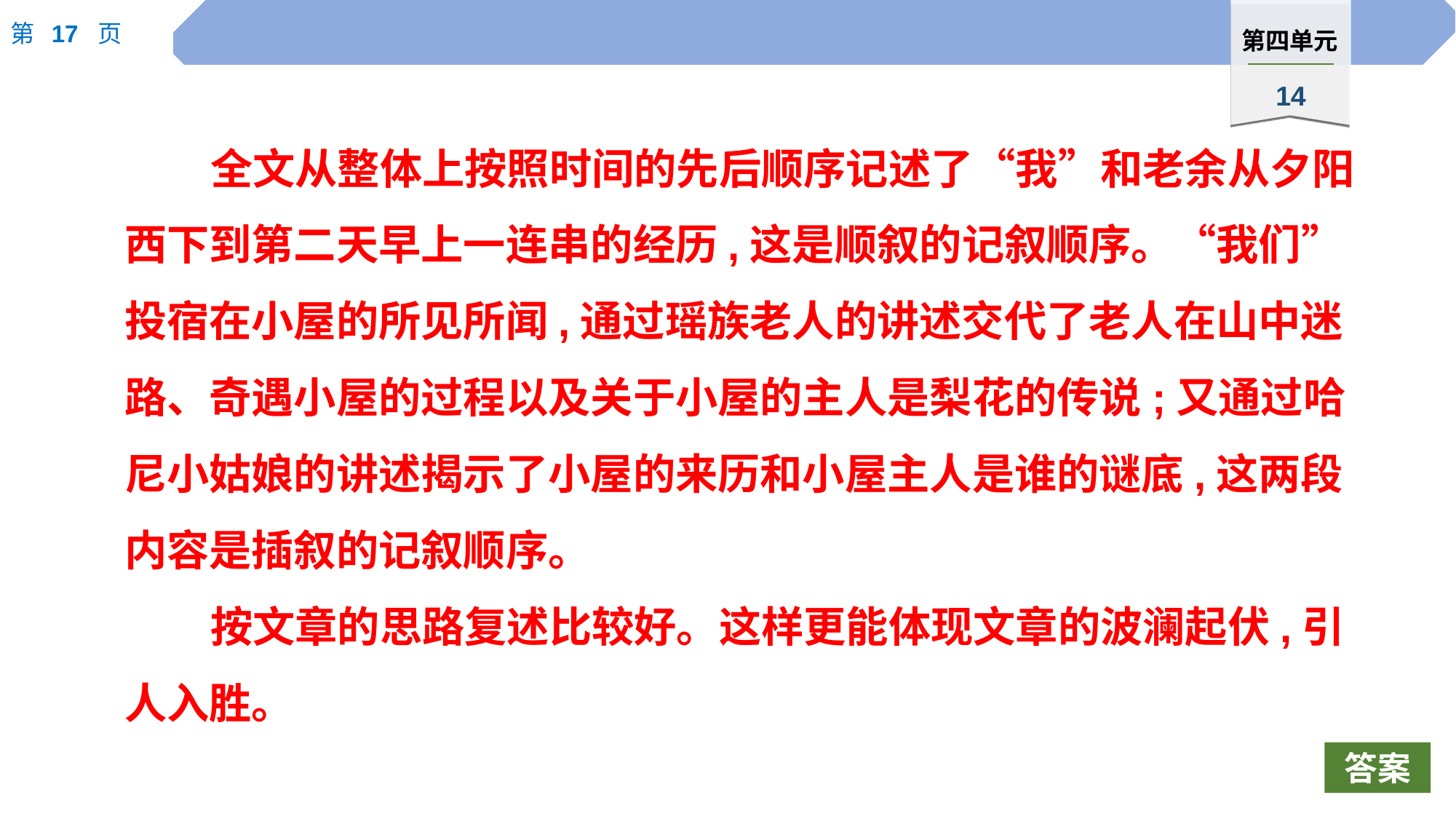

全文从整体上按照时间的先后顺序记述了“我”和老余从夕阳西下到第二天早上一连串的经历,这是顺叙的记叙顺序。“我们”投宿在小屋的所见所闻,通过瑶族老人的讲述交代了老人在山中迷路、奇遇小屋的过程以及关于小屋的主人是梨花的传说;又通过哈尼小姑娘的讲述揭示了小屋的来历和小屋主人是谁的谜底,这两段内容是插叙的记叙顺序。
按文章的思路复述比较好。这样更能体现文章的波澜起伏,引人入胜。
答案